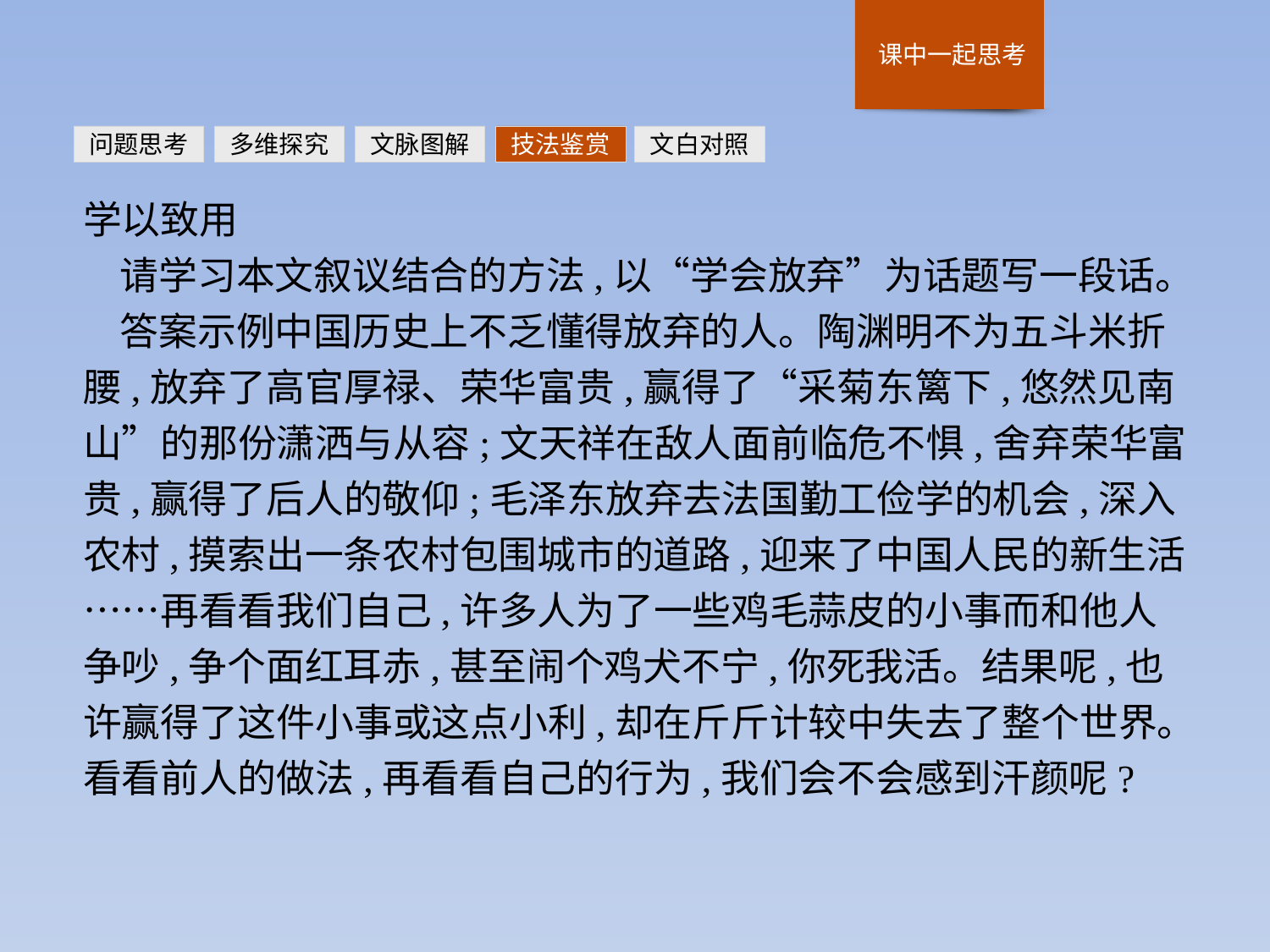

问题思考
多维探究
文脉图解
技法鉴赏
文白对照
学以致用
请学习本文叙议结合的方法,以“学会放弃”为话题写一段话。
答案示例中国历史上不乏懂得放弃的人。陶渊明不为五斗米折腰,放弃了高官厚禄、荣华富贵,赢得了“采菊东篱下,悠然见南山”的那份潇洒与从容;文天祥在敌人面前临危不惧,舍弃荣华富贵,赢得了后人的敬仰;毛泽东放弃去法国勤工俭学的机会,深入农村,摸索出一条农村包围城市的道路,迎来了中国人民的新生活……再看看我们自己,许多人为了一些鸡毛蒜皮的小事而和他人争吵,争个面红耳赤,甚至闹个鸡犬不宁,你死我活。结果呢,也许赢得了这件小事或这点小利,却在斤斤计较中失去了整个世界。看看前人的做法,再看看自己的行为,我们会不会感到汗颜呢?